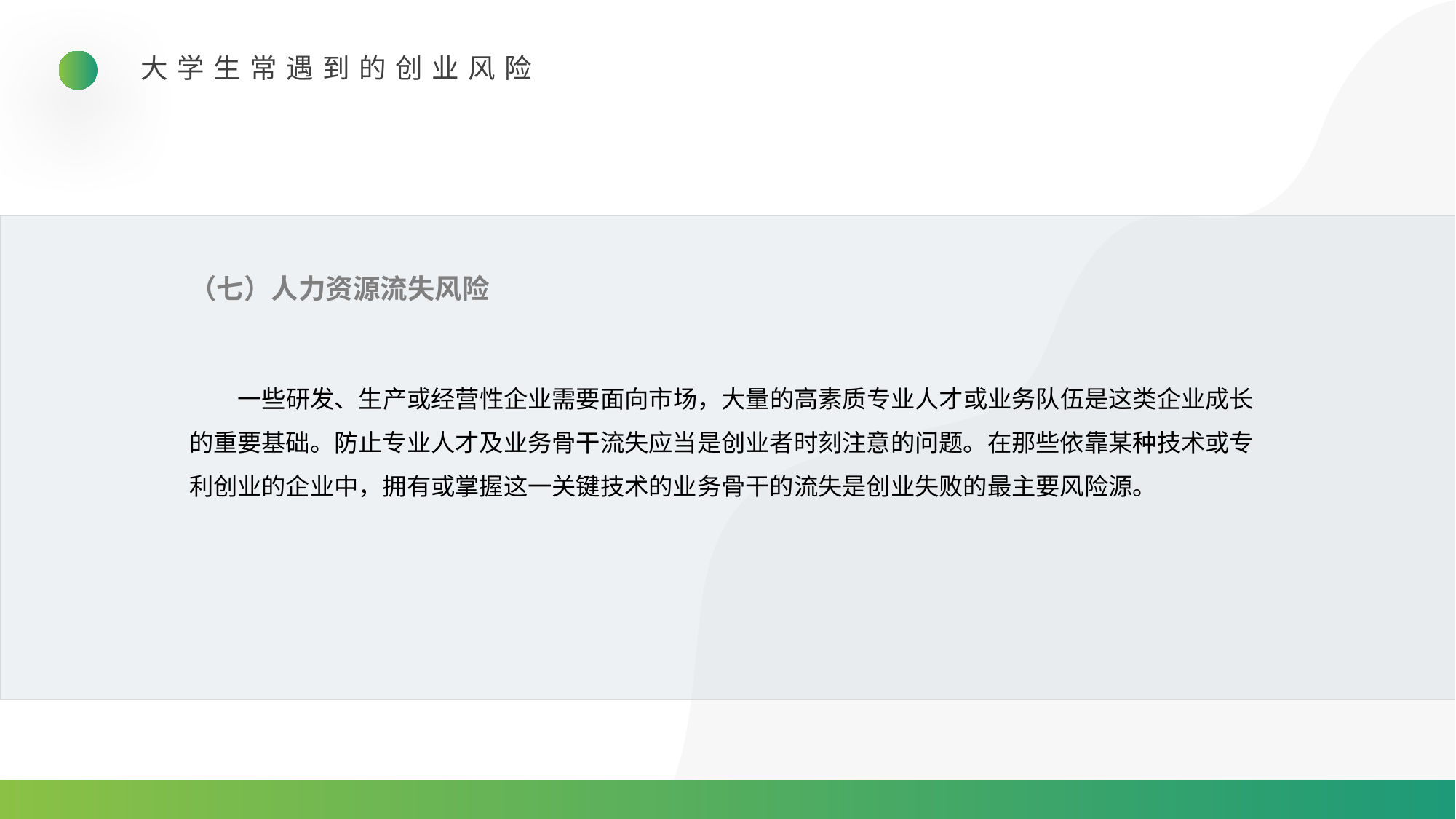

大学生常遇到的创业风险

（七）人力资源流失风险
一些研发、生产或经营性企业需要面向市场，大量的高素质专业人才或业务队伍是这类企业成长的重要基础。防止专业人才及业务骨干流失应当是创业者时刻注意的问题。在那些依靠某种技术或专利创业的企业中，拥有或掌握这一关键技术的业务骨干的流失是创业失败的最主要风险源。